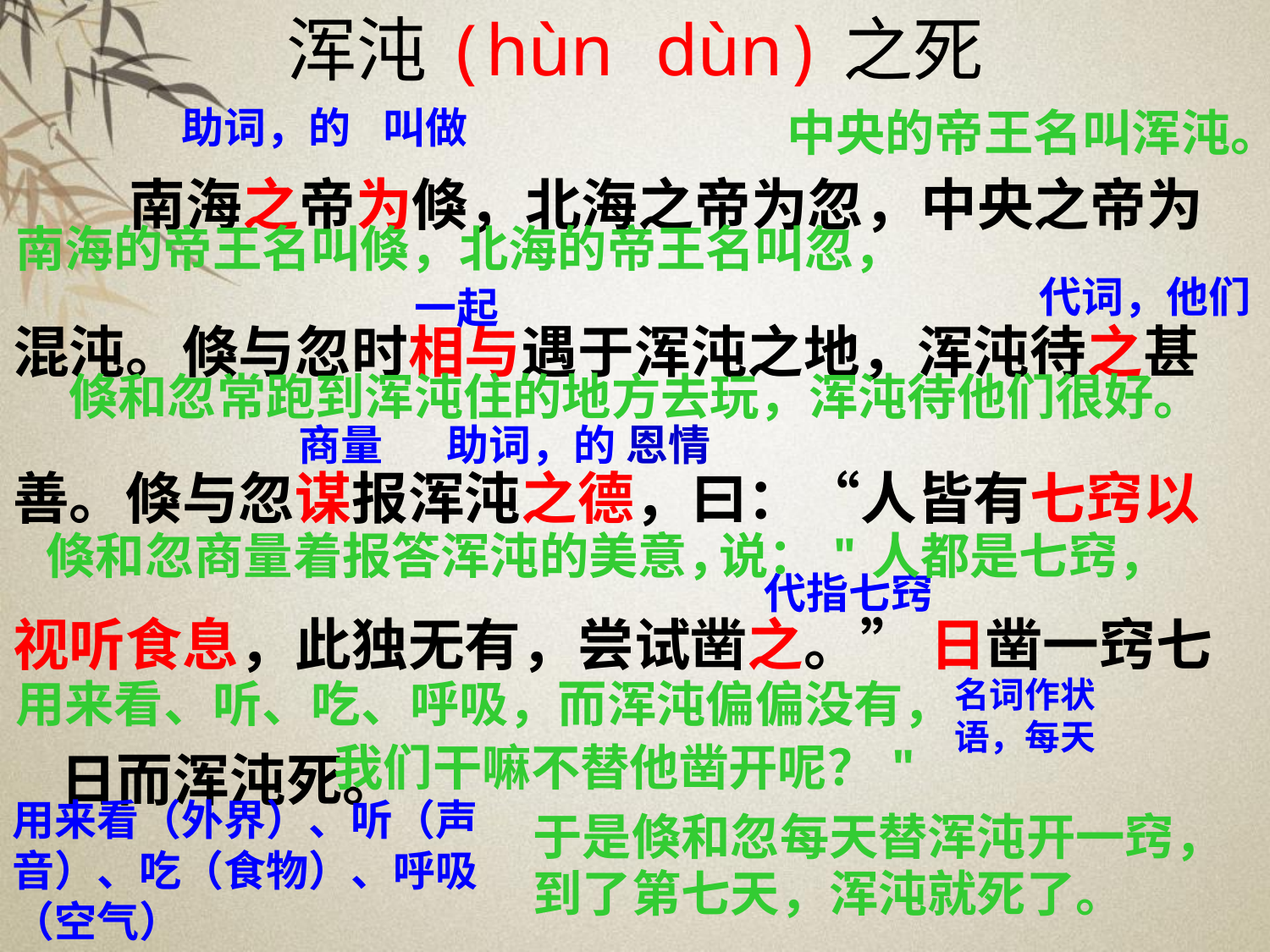

# 浑沌(hùn dùn)之死
        南海之帝为倏，北海之帝为忽，中央之帝为
混沌。倏与忽时相与遇于浑沌之地，浑沌待之甚
善。倏与忽谋报浑沌之德，曰：“人皆有七窍以
视听食息，此独无有，尝试凿之。” 日凿一窍七日而浑沌死。
助词，的
叫做
中央的帝王名叫浑沌。
南海的帝王名叫倏，北海的帝王名叫忽，
代词，他们
一起
倏和忽常跑到浑沌住的地方去玩，浑沌待他们很好。
商量
助词，的
恩情
倏和忽商量着报答浑沌的美意，
说："人都是七窍，
代指七窍
用来看、听、吃、呼吸，而浑沌偏偏没有，
名词作状语，每天
我们干嘛不替他凿开呢？"
用来看（外界）、听（声音）、吃（食物）、呼吸（空气）
于是倏和忽每天替浑沌开一窍，
到了第七天，浑沌就死了。